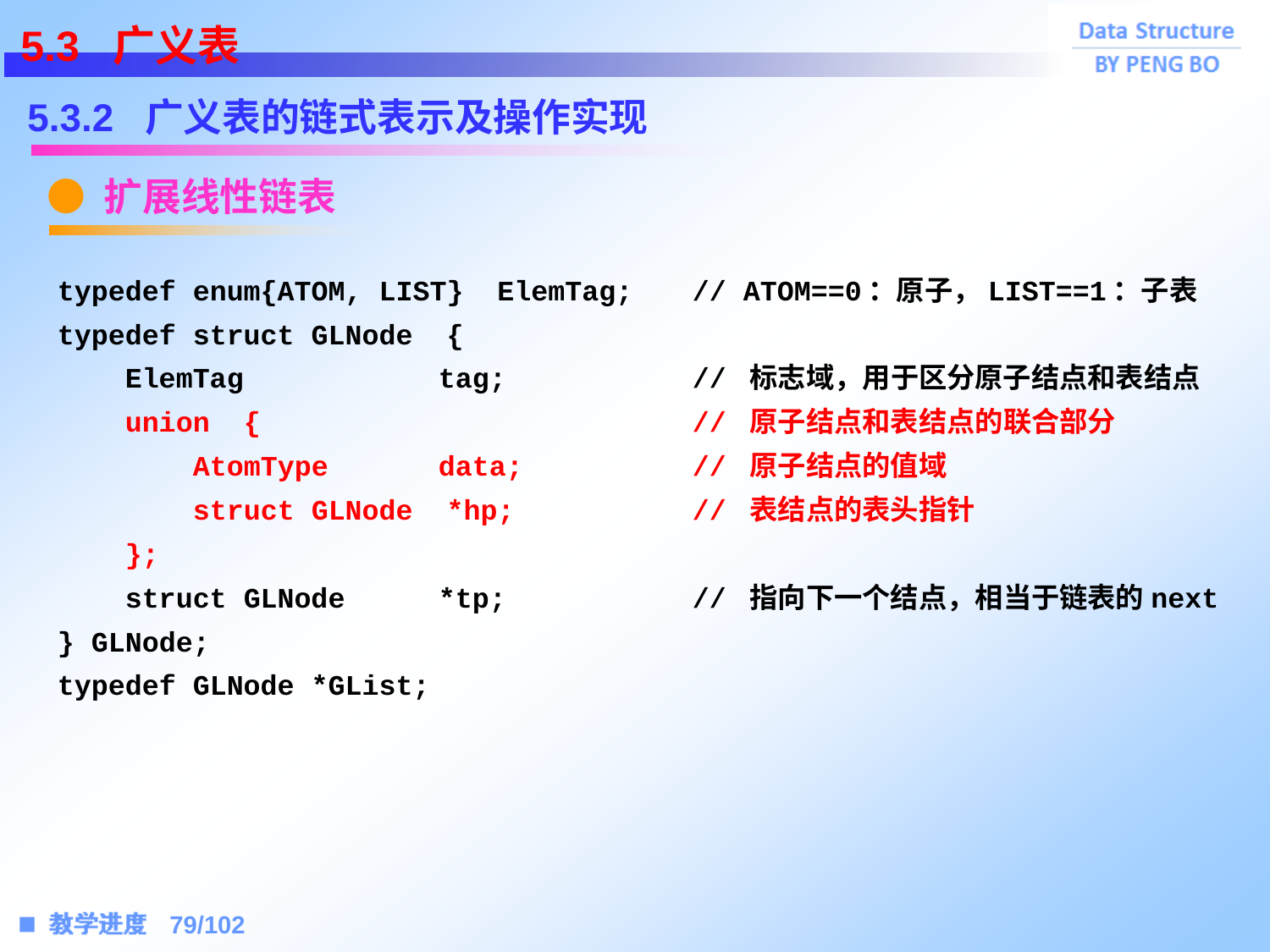

5.3  广义表

5.3.2  广义表的链式表示及操作实现

● 扩展线性链表

typedef enum{ATOM, LIST}  ElemTag;	// ATOM==0：原子，LIST==1：子表
typedef struct GLNode  {
    ElemTag  		tag;   		// 标志域，用于区分原子结点和表结点
    union  {		      		// 原子结点和表结点的联合部分
        AtomType  	data;		// 原子结点的值域
        struct GLNode  *hp;		// 表结点的表头指针
    };
    struct GLNode  	*tp; 		// 指向下一个结点，相当于链表的next
} GLNode;
typedef GLNode *GList;